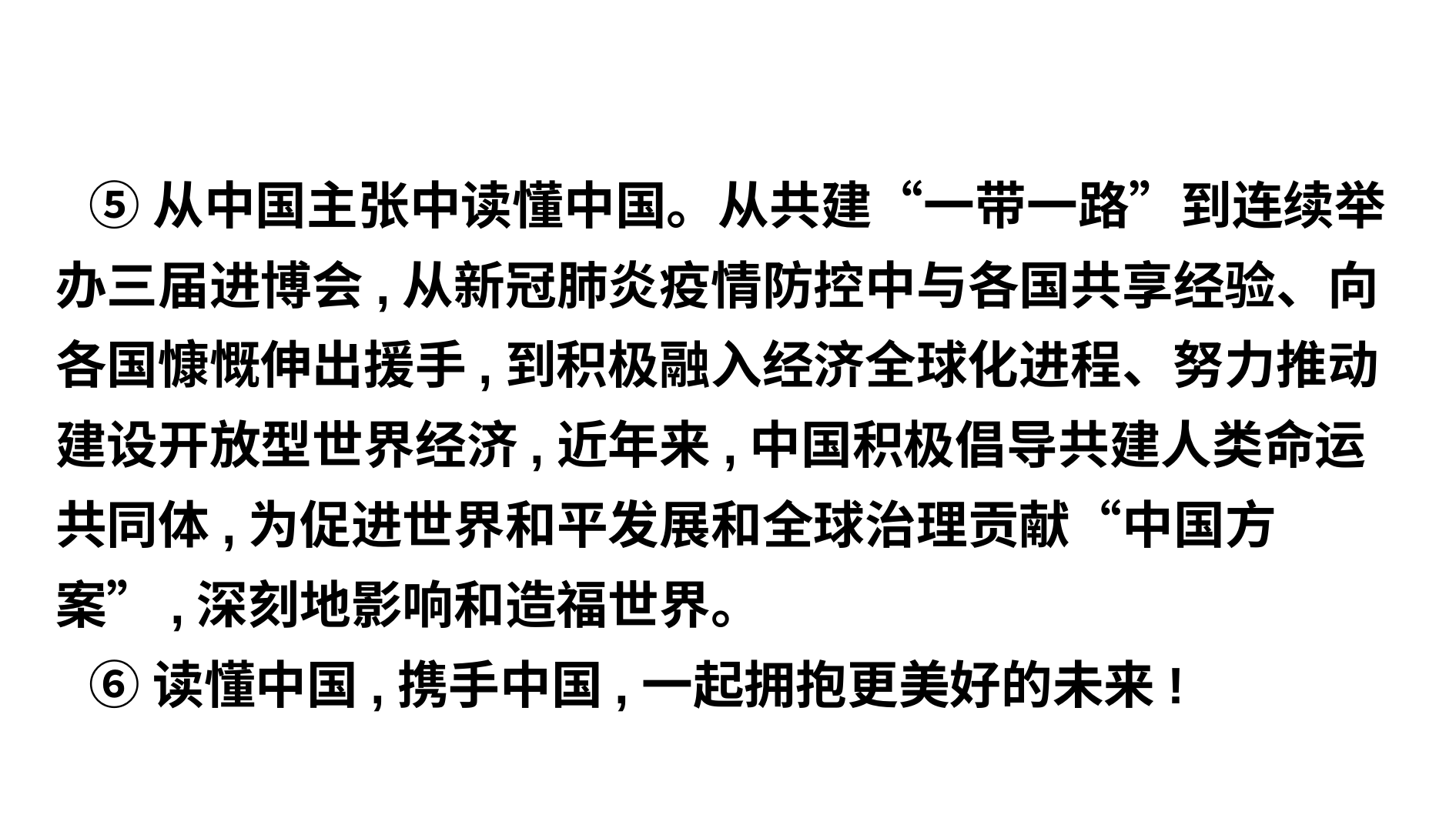

⑤从中国主张中读懂中国。从共建“一带一路”到连续举办三届进博会,从新冠肺炎疫情防控中与各国共享经验、向各国慷慨伸出援手,到积极融入经济全球化进程、努力推动建设开放型世界经济,近年来,中国积极倡导共建人类命运共同体,为促进世界和平发展和全球治理贡献“中国方案”,深刻地影响和造福世界。
⑥读懂中国,携手中国,一起拥抱更美好的未来!